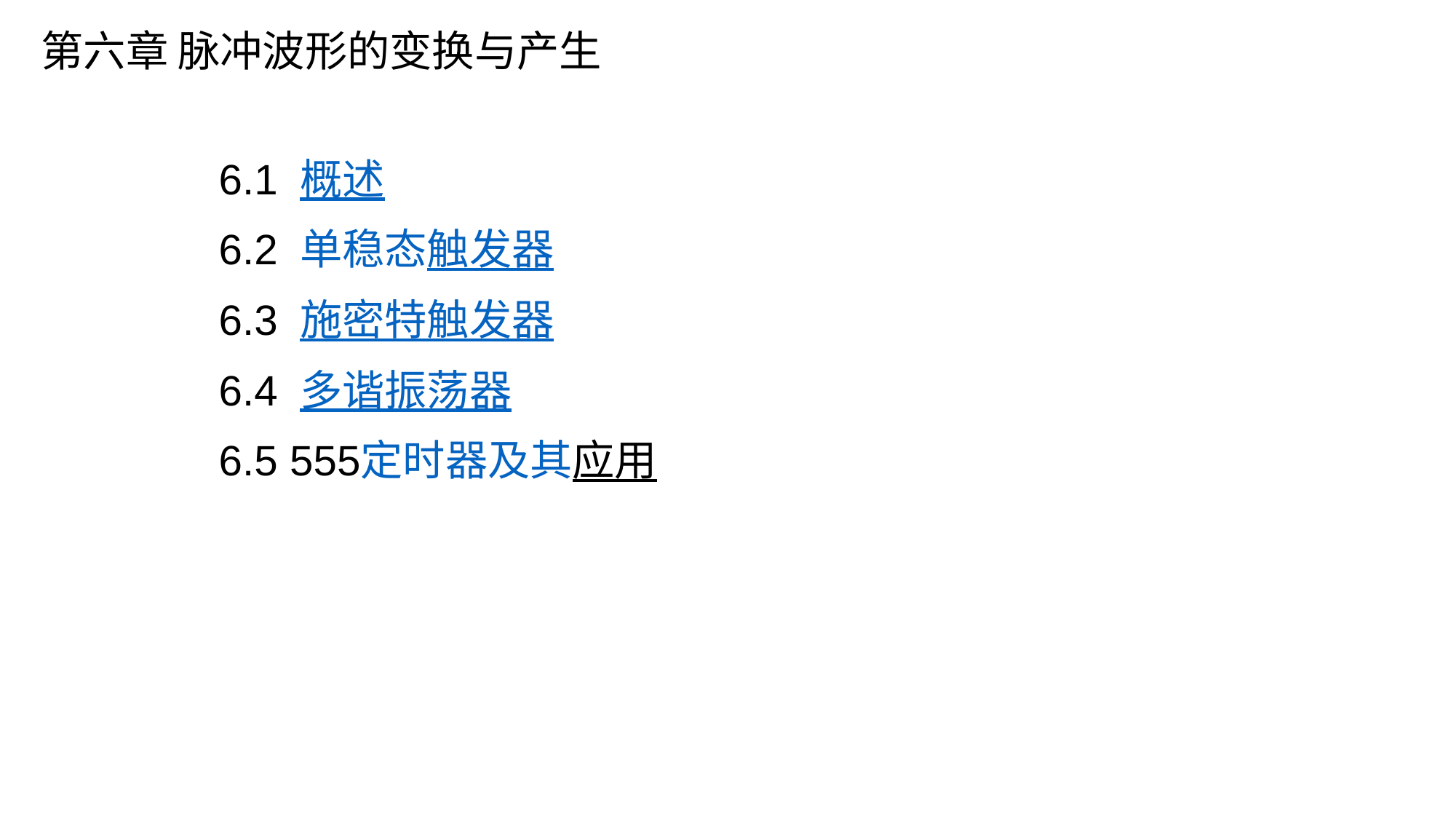

# 第六章 脉冲波形的变换与产生

               6.1 概述
               6.2 单稳态触发器
               6.3 施密特触发器
               6.4 多谐振荡器
               6.5 555定时器及其应用